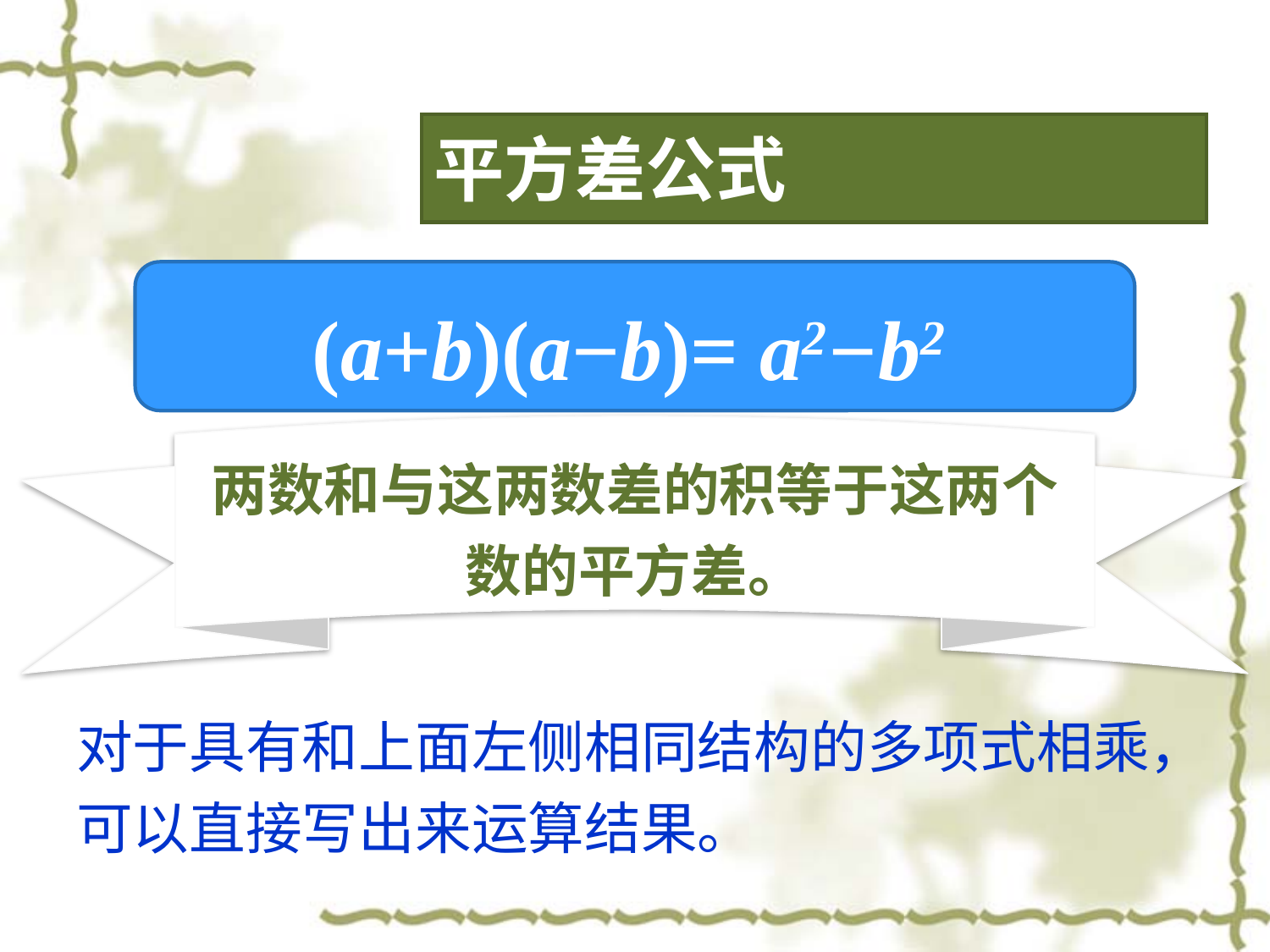

平方差公式
(a+b)(a−b)= a2−b2
两数和与这两数差的积等于这两个数的平方差。
对于具有和上面左侧相同结构的多项式相乘，可以直接写出来运算结果。